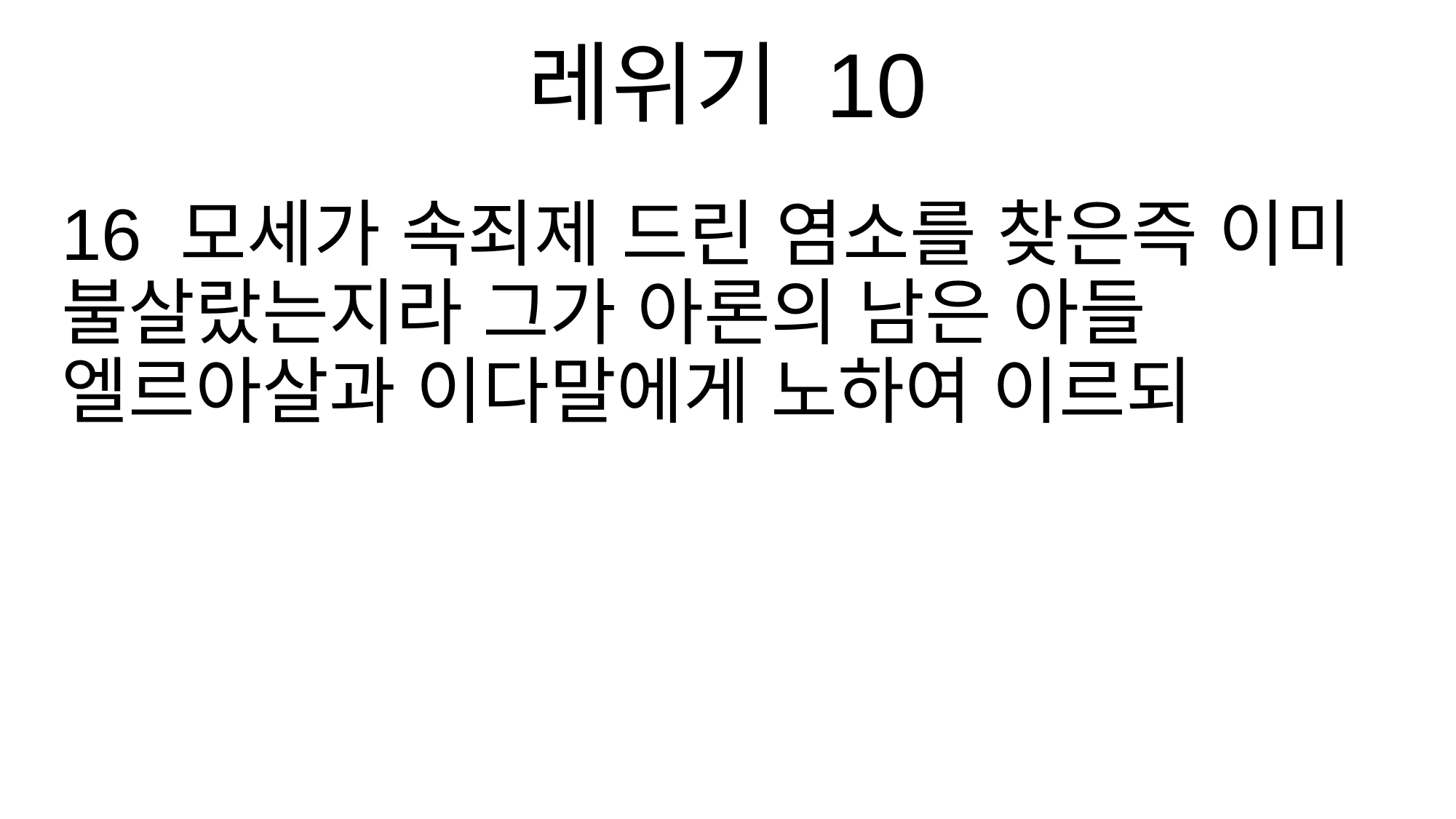

레위기 10
16 모세가 속죄제 드린 염소를 찾은즉 이미 불살랐는지라 그가 아론의 남은 아들 엘르아살과 이다말에게 노하여 이르되